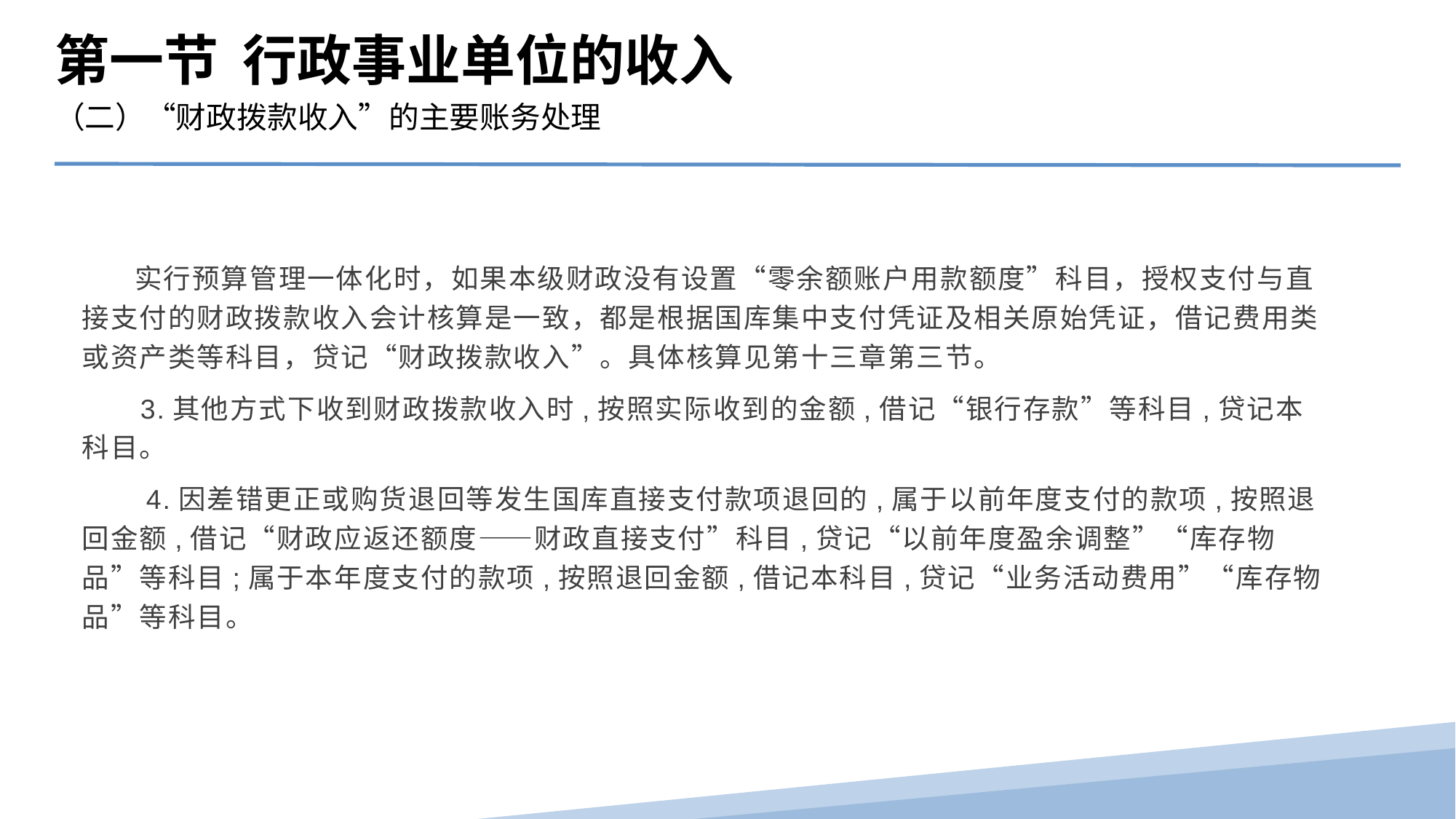

第一节  行政事业单位的收入
（二）“财政拨款收入”的主要账务处理
      实行预算管理一体化时，如果本级财政没有设置“零余额账户用款额度”科目，授权支付与直接支付的财政拨款收入会计核算是一致，都是根据国库集中支付凭证及相关原始凭证，借记费用类或资产类等科目，贷记“财政拨款收入”。具体核算见第十三章第三节。
　   3.其他方式下收到财政拨款收入时,按照实际收到的金额,借记“银行存款”等科目,贷记本科目。
　　4.因差错更正或购货退回等发生国库直接支付款项退回的,属于以前年度支付的款项,按照退回金额,借记“财政应返还额度——财政直接支付”科目,贷记“以前年度盈余调整”“库存物品”等科目;属于本年度支付的款项,按照退回金额,借记本科目,贷记“业务活动费用”“库存物品”等科目。